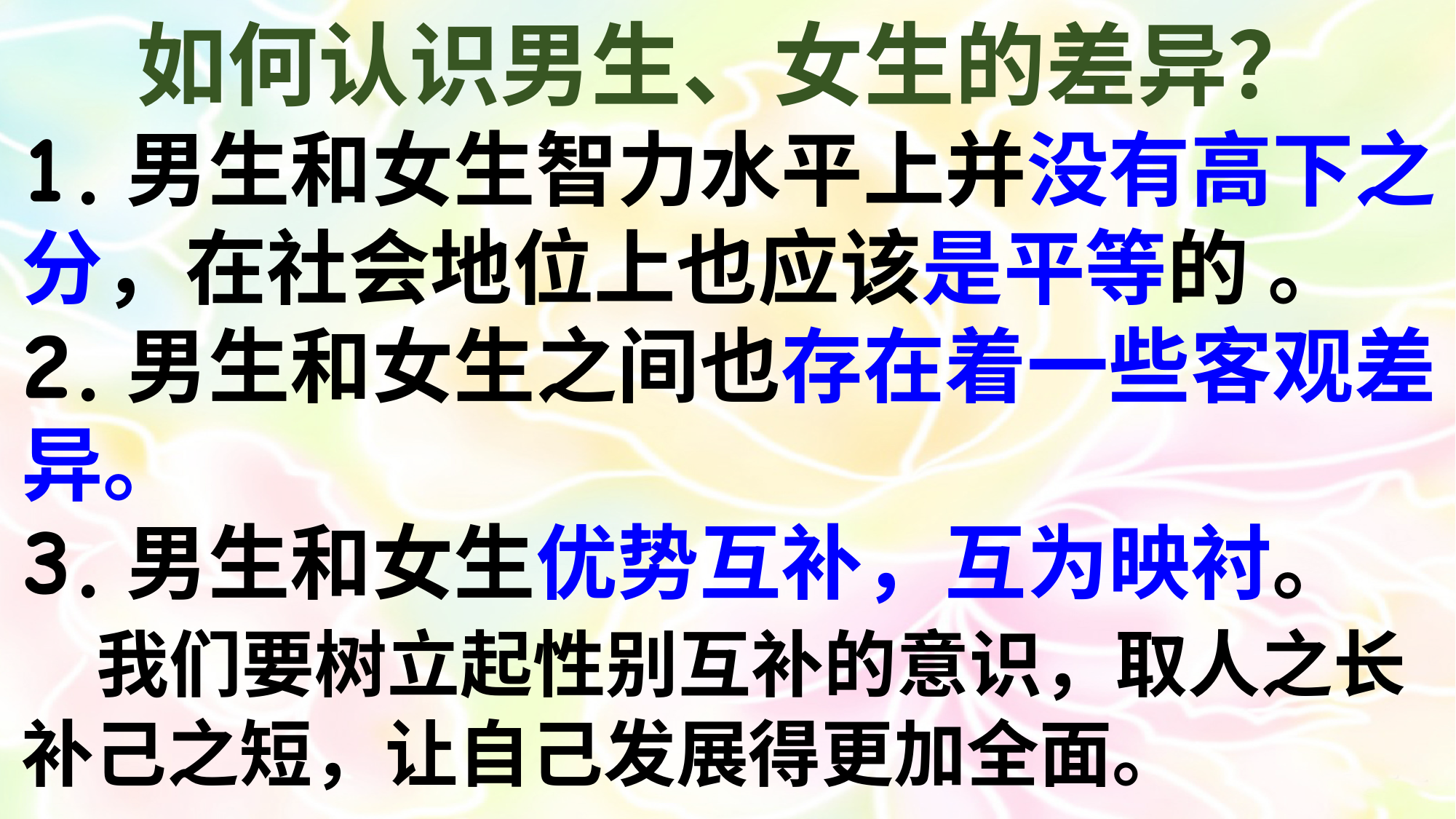

如何认识男生、女生的差异？
1.男生和女生智力水平上并没有高下之分，在社会地位上也应该是平等的 。
2.男生和女生之间也存在着一些客观差异。
3.男生和女生优势互补，互为映衬。
   我们要树立起性别互补的意识，取人之长补己之短，让自己发展得更加全面。